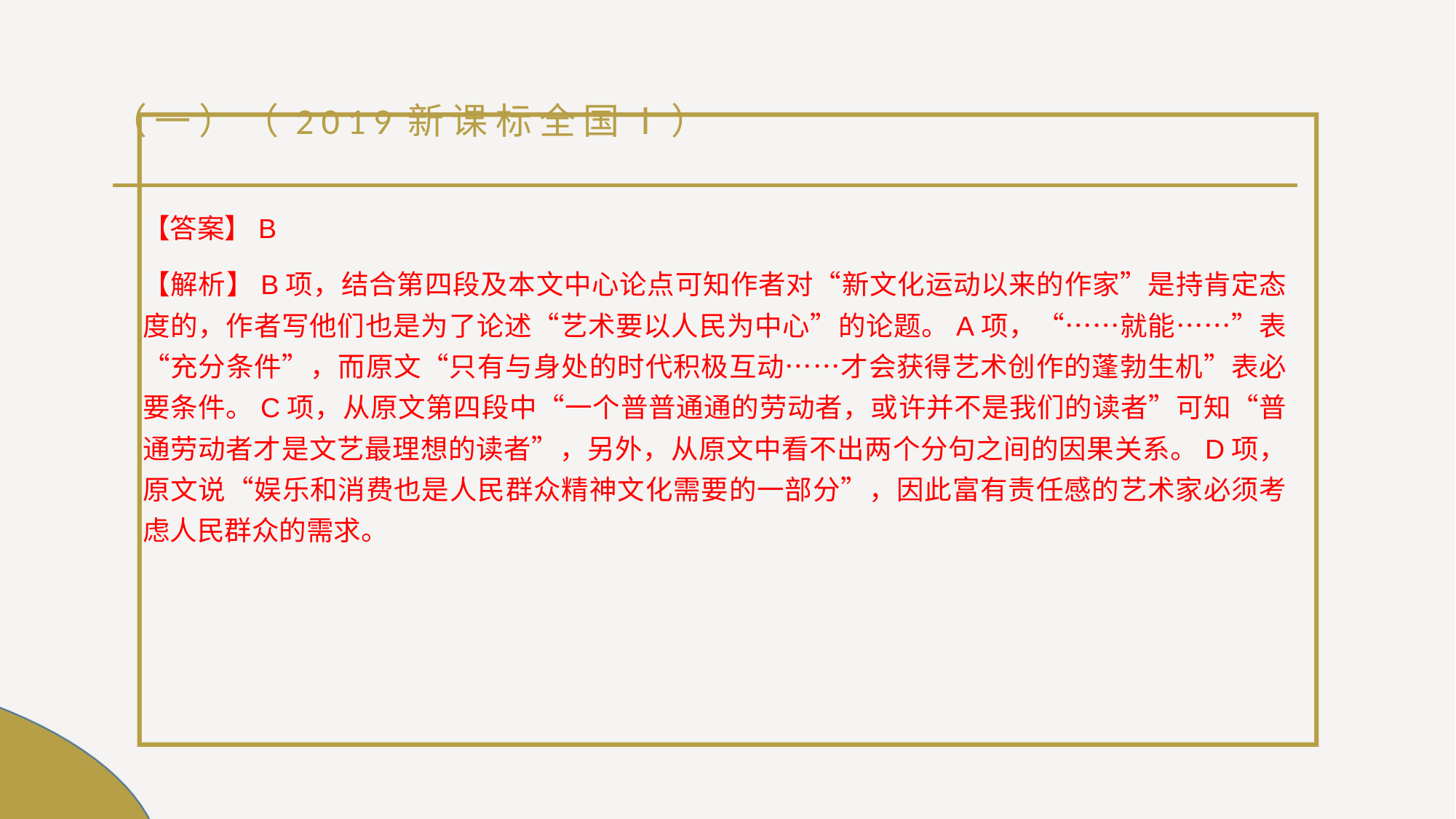

# （一）（2019新课标全国Ⅰ）
【答案】B
【解析】B项，结合第四段及本文中心论点可知作者对“新文化运动以来的作家”是持肯定态度的，作者写他们也是为了论述“艺术要以人民为中心”的论题。A项，“……就能……”表“充分条件”，而原文“只有与身处的时代积极互动……才会获得艺术创作的蓬勃生机”表必要条件。C项，从原文第四段中“一个普普通通的劳动者，或许并不是我们的读者”可知“普通劳动者才是文艺最理想的读者”，另外，从原文中看不出两个分句之间的因果关系。D项，原文说“娱乐和消费也是人民群众精神文化需要的一部分”，因此富有责任感的艺术家必须考虑人民群众的需求。